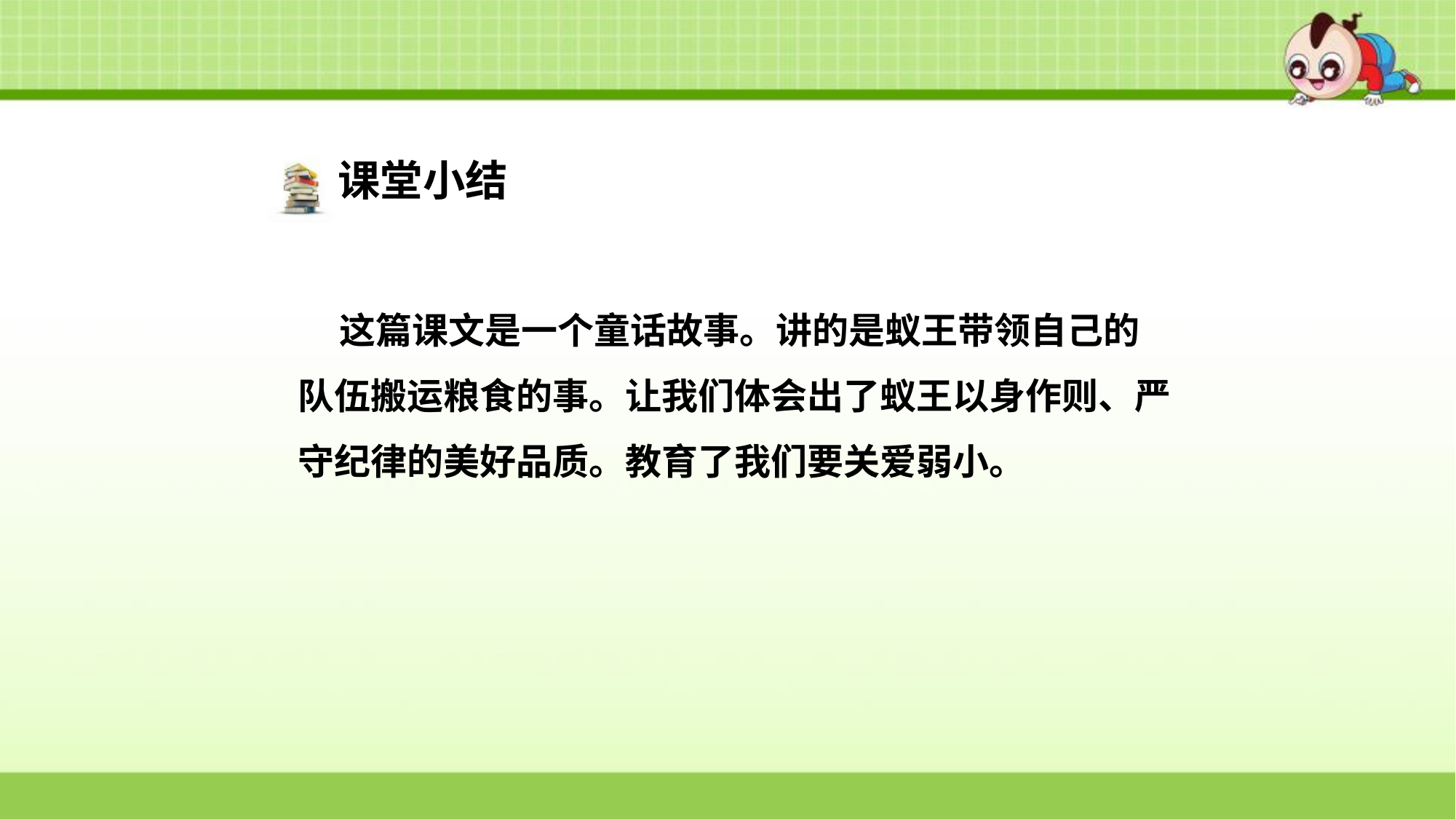

课堂小结

    这篇课文是一个童话故事。讲的是蚁王带领自己的队伍搬运粮食的事。让我们体会出了蚁王以身作则、严守纪律的美好品质。教育了我们要关爱弱小。